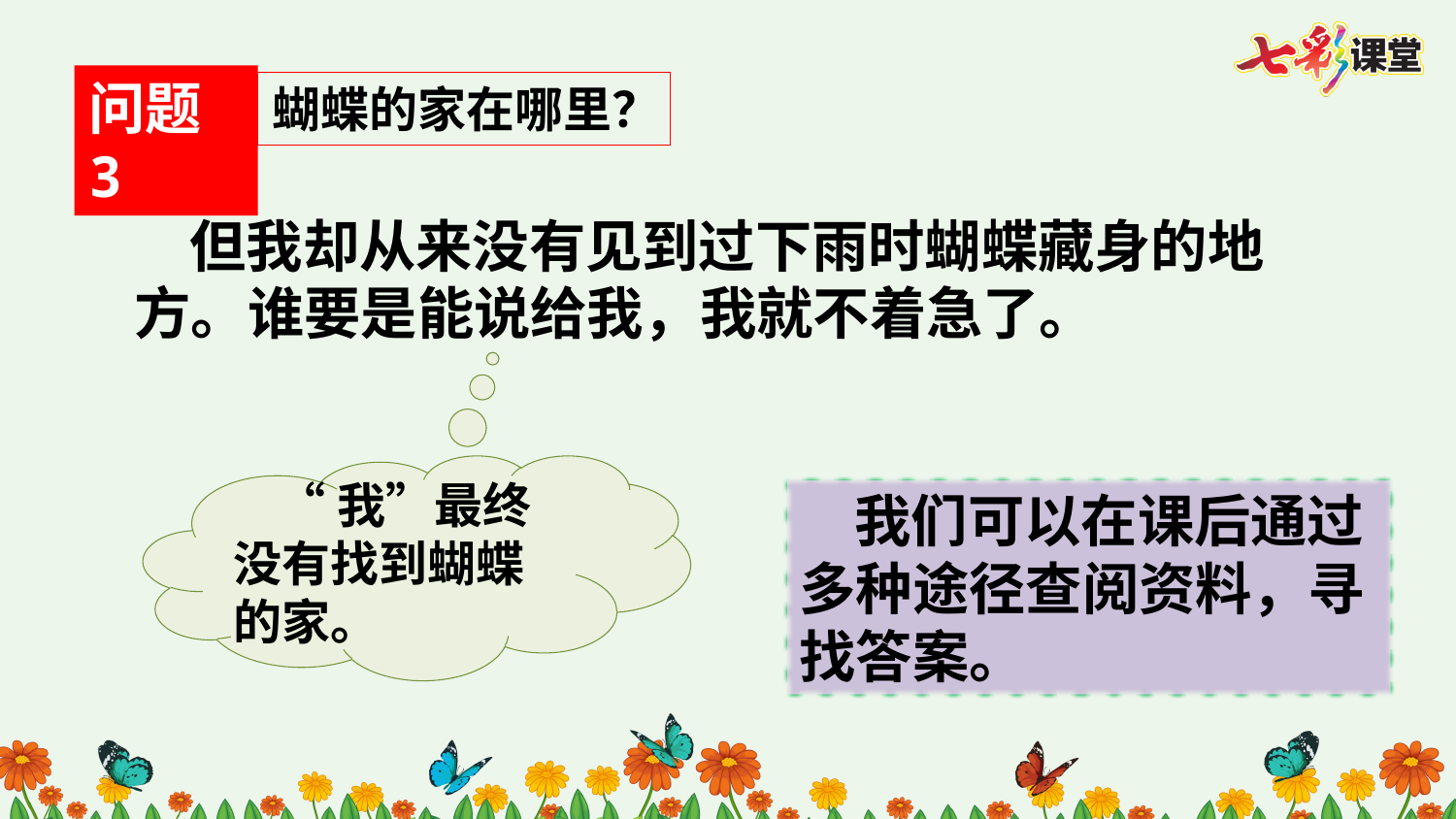

问题3
蝴蝶的家在哪里？
    但我却从来没有见到过下雨时蝴蝶藏身的地方。谁要是能说给我，我就不着急了。
    “我”最终没有找到蝴蝶的家。
    我们可以在课后通过多种途径查阅资料，寻找答案。